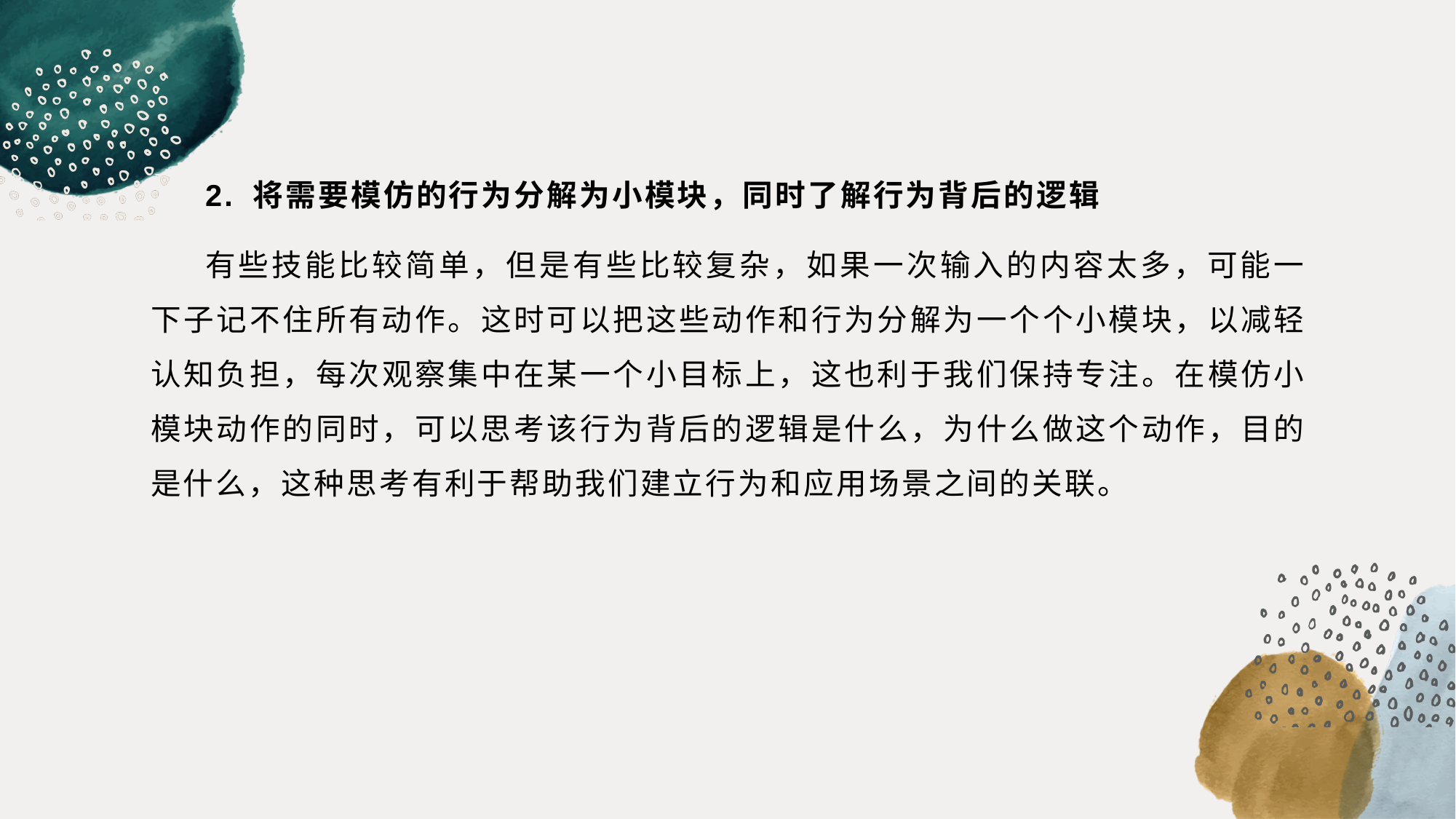

2. 将需要模仿的行为分解为小模块，同时了解行为背后的逻辑
有些技能比较简单，但是有些比较复杂，如果一次输入的内容太多，可能一下子记不住所有动作。这时可以把这些动作和行为分解为一个个小模块，以减轻认知负担，每次观察集中在某一个小目标上，这也利于我们保持专注。在模仿小模块动作的同时，可以思考该行为背后的逻辑是什么，为什么做这个动作，目的是什么，这种思考有利于帮助我们建立行为和应用场景之间的关联。